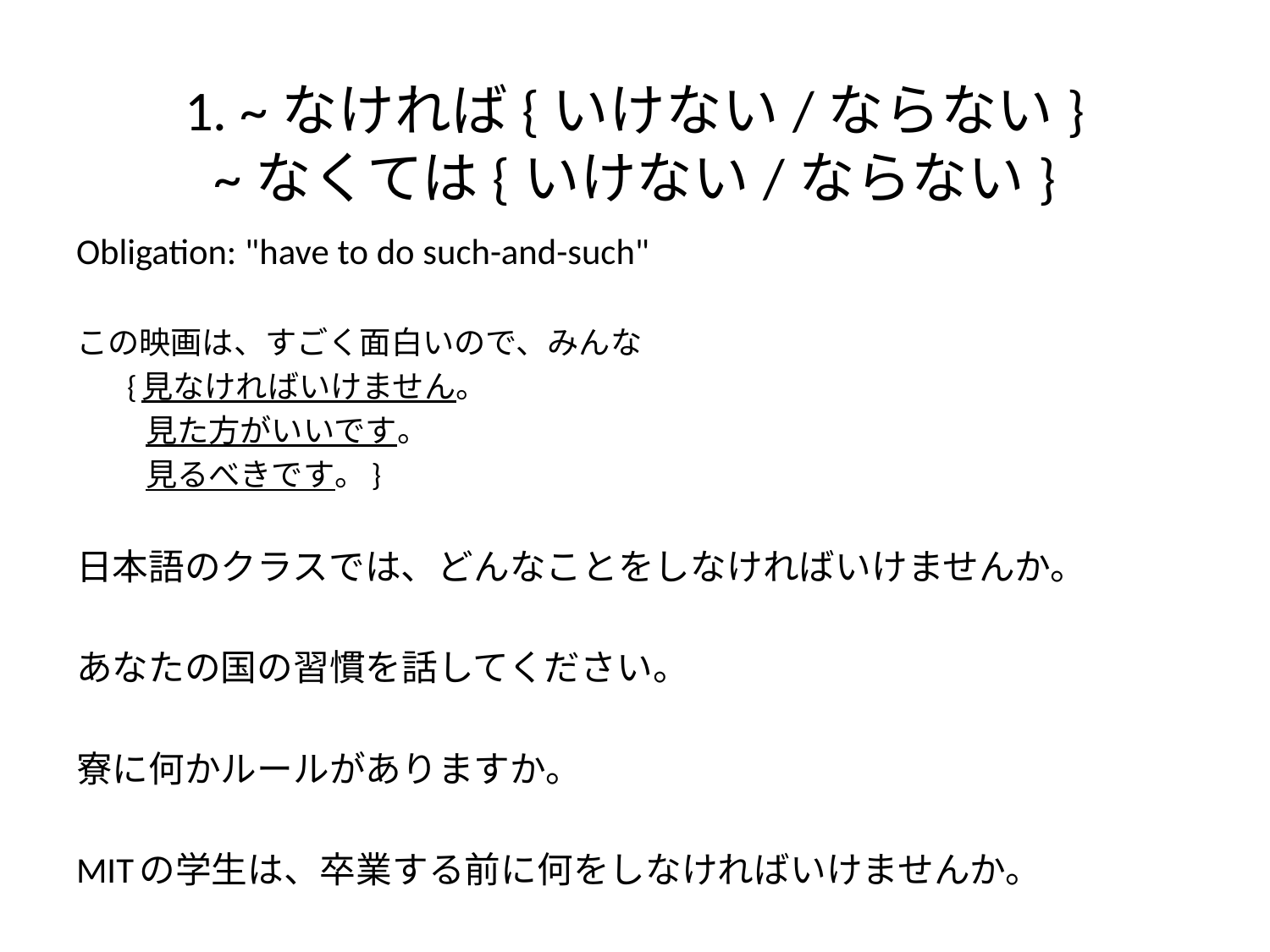

# 1. ~なければ{いけない/ならない} ~なくては{いけない/ならない}
Obligation: "have to do such-and-such"

この映画は、すごく面白いので、みんな
{見なければいけません。
  見た方がいいです。
  見るべきです。}

日本語のクラスでは、どんなことをしなければいけませんか。

あなたの国の習慣を話してください。

寮に何かルールがありますか。

MITの学生は、卒業する前に何をしなければいけませんか。